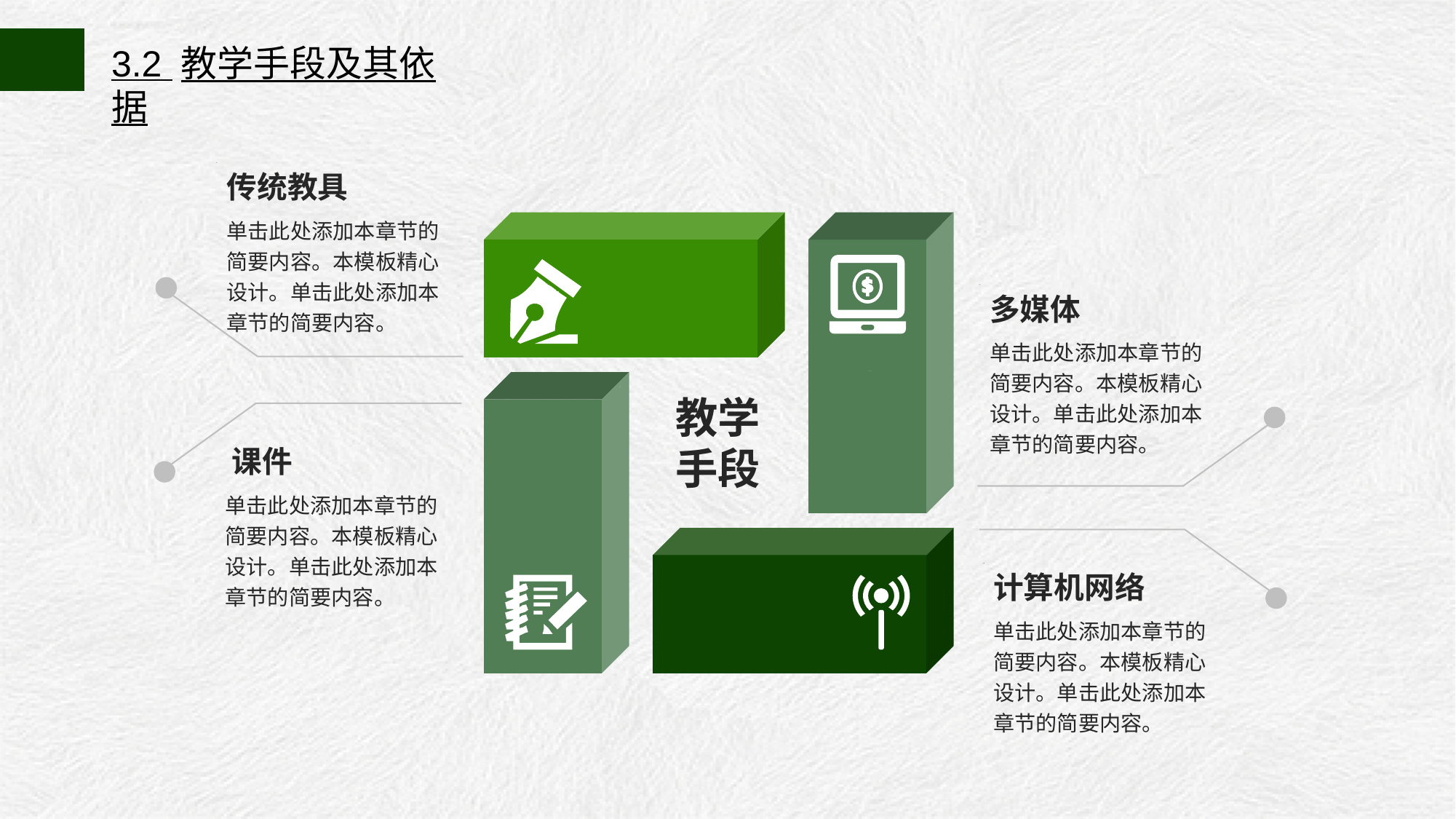

3.2 教学手段及其依据
传统教具

单击此处添加本章节的简要内容。本模板精心设计。单击此处添加本章节的简要内容。

多媒体

单击此处添加本章节的简要内容。本模板精心设计。单击此处添加本章节的简要内容。
教学
手段

课件

单击此处添加本章节的简要内容。本模板精心设计。单击此处添加本章节的简要内容。

计算机网络

单击此处添加本章节的简要内容。本模板精心设计。单击此处添加本章节的简要内容。